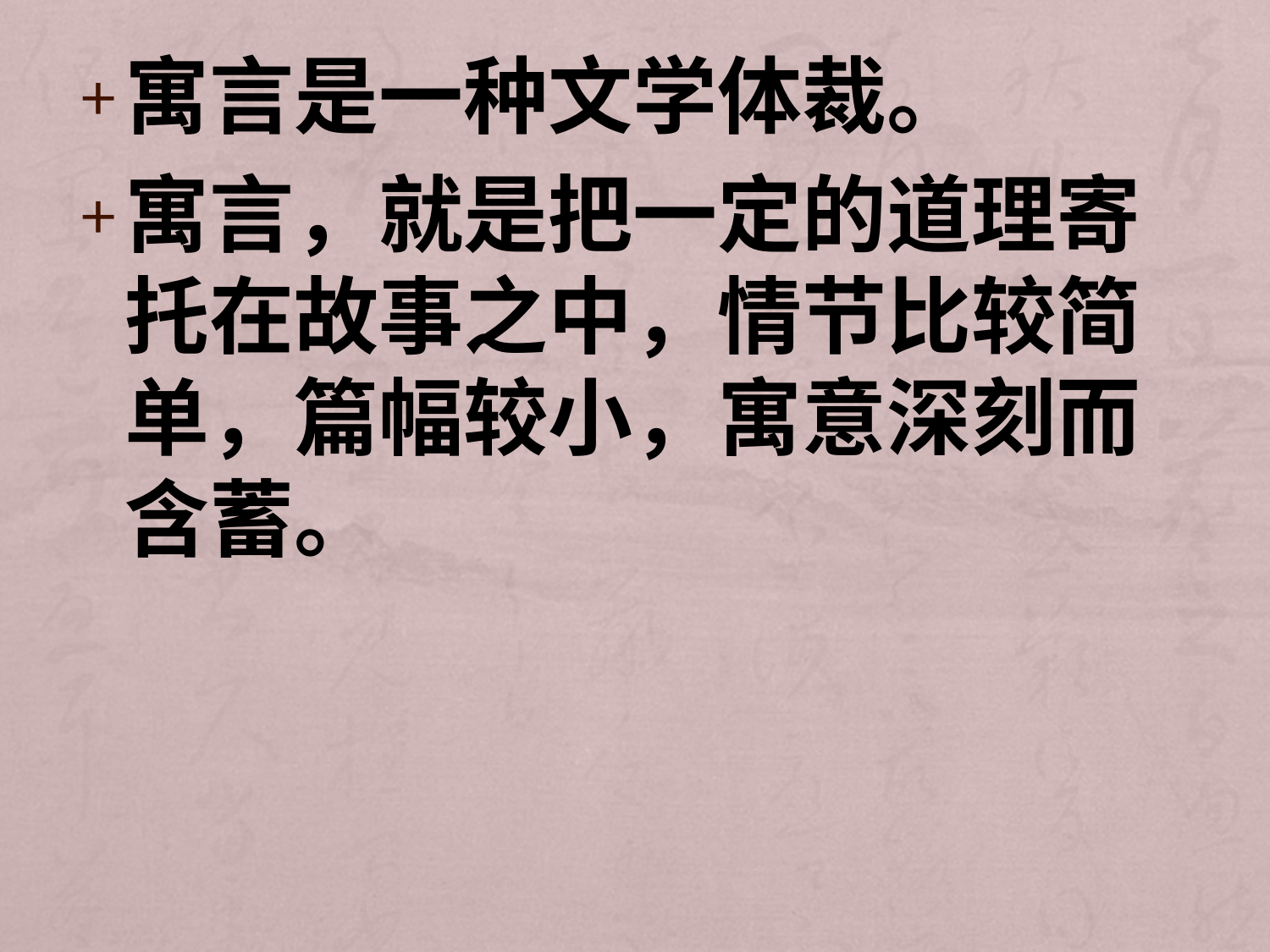

寓言是一种文学体裁。
寓言，就是把一定的道理寄托在故事之中，情节比较简单，篇幅较小，寓意深刻而含蓄。